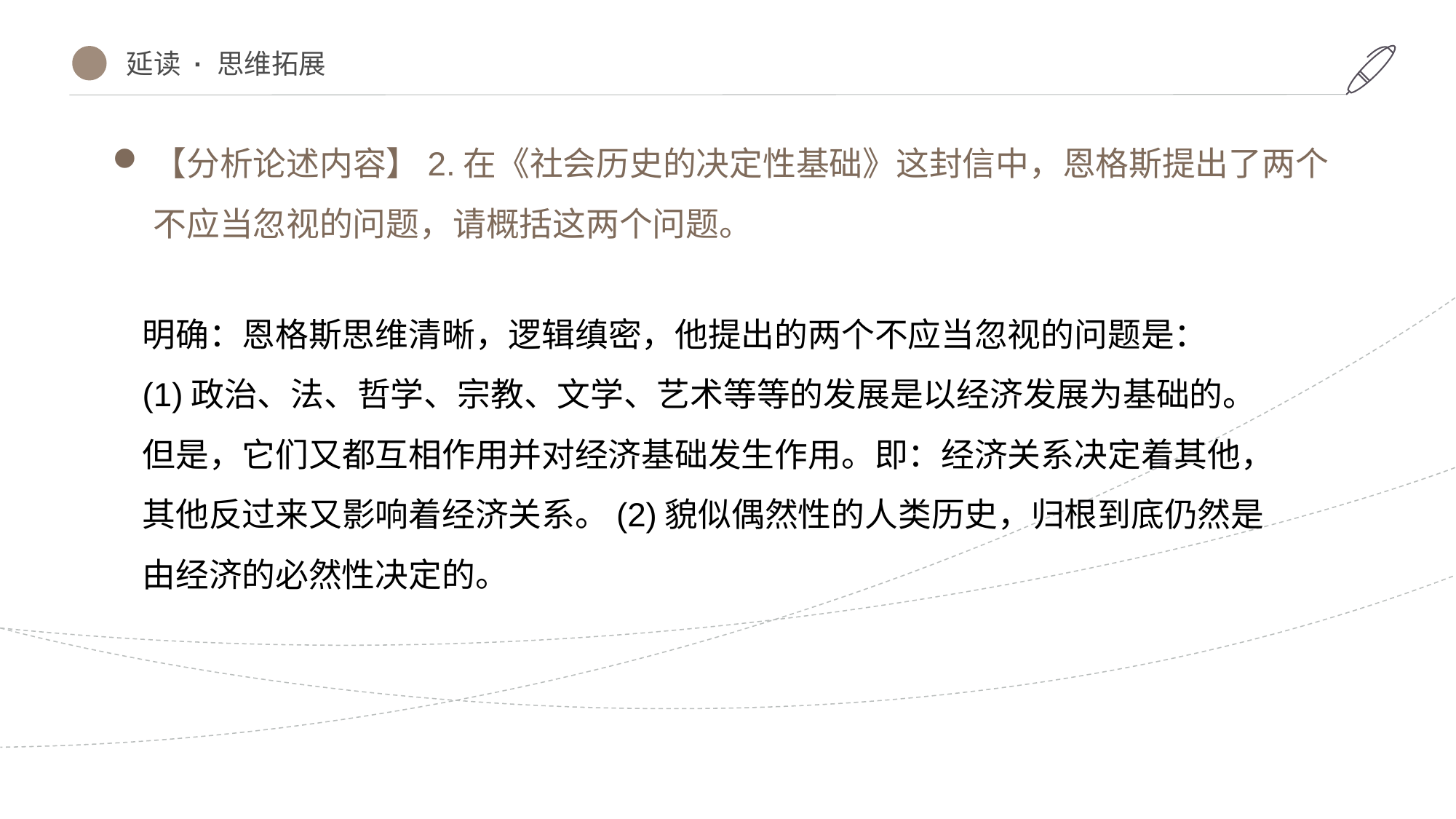

延读 · 思维拓展

【分析论述内容】2.在《社会历史的决定性基础》这封信中，恩格斯提出了两个不应当忽视的问题，请概括这两个问题。

明确：恩格斯思维清晰，逻辑缜密，他提出的两个不应当忽视的问题是：
(1)政治、法、哲学、宗教、文学、艺术等等的发展是以经济发展为基础的。但是，它们又都互相作用并对经济基础发生作用。即：经济关系决定着其他，其他反过来又影响着经济关系。(2)貌似偶然性的人类历史，归根到底仍然是由经济的必然性决定的。